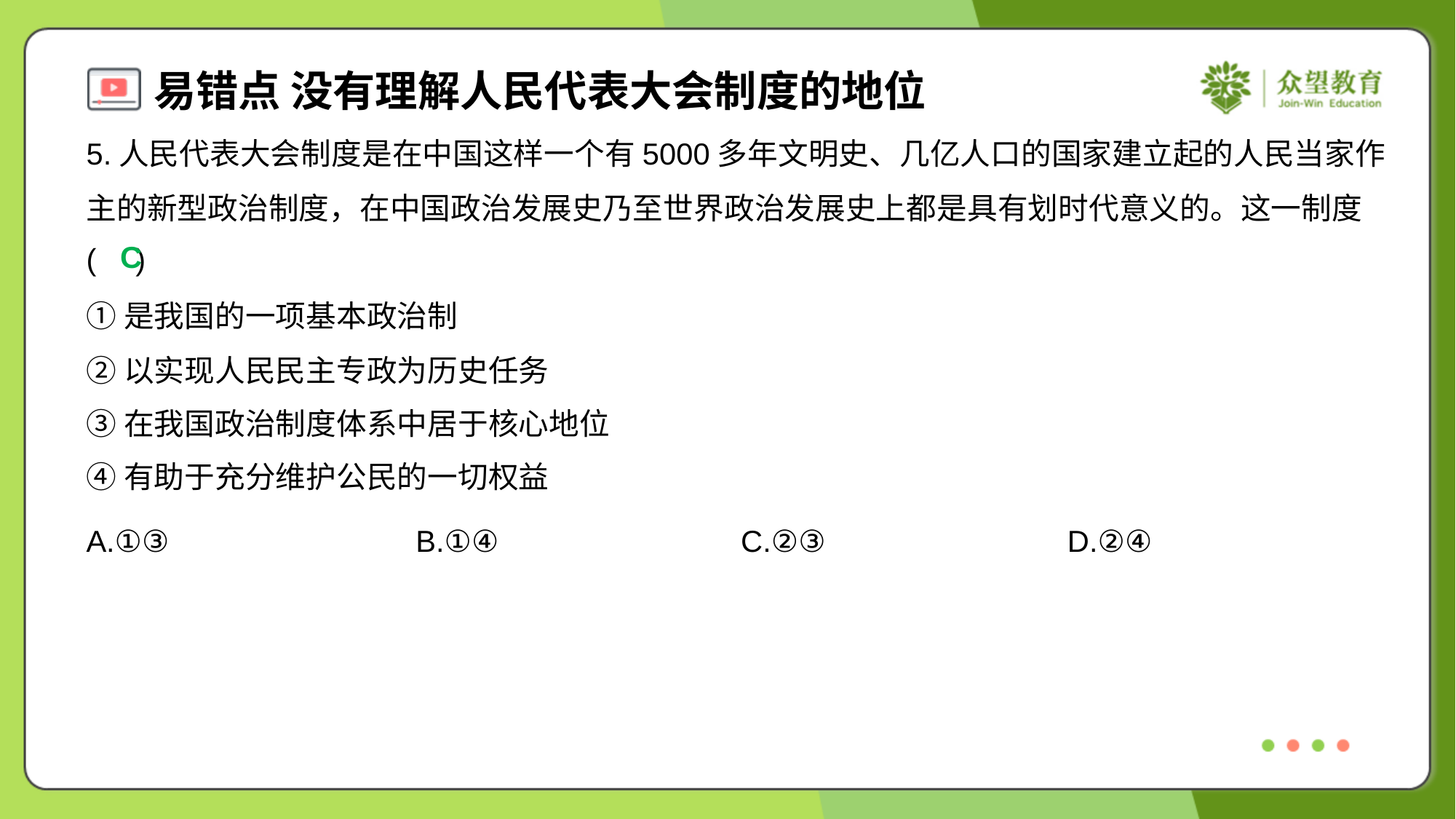

5.人民代表大会制度是在中国这样一个有5000多年文明史、几亿人口的国家建立起的人民当家作
主的新型政治制度，在中国政治发展史乃至世界政治发展史上都是具有划时代意义的。这一制度
(     )
C
①是我国的一项基本政治制
②以实现人民民主专政为历史任务
③在我国政治制度体系中居于核心地位
④有助于充分维护公民的一切权益
A.①③	B.①④	C.②③	D.②④